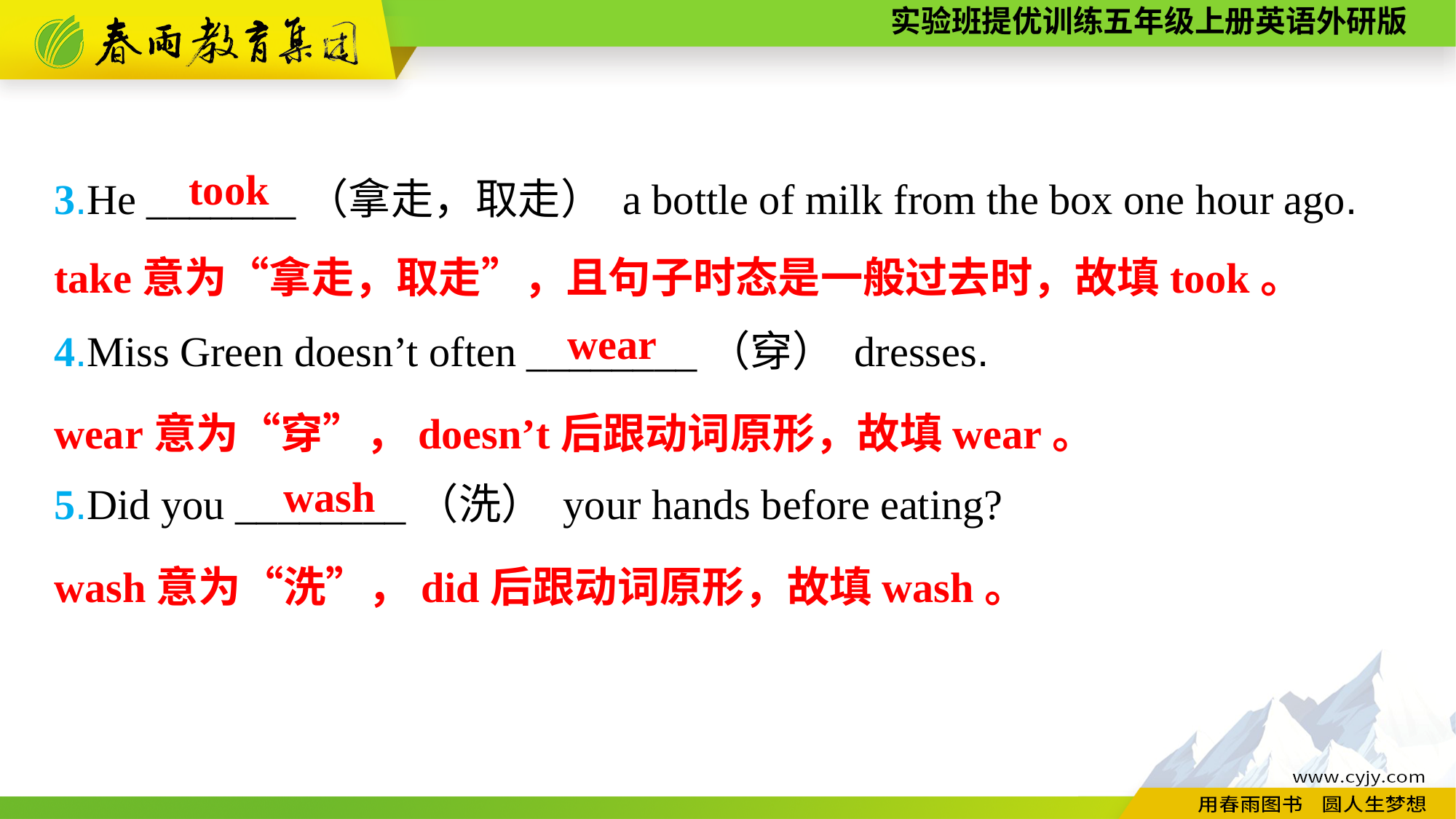

3.He _______（拿走，取走） a bottle of milk from the box one hour ago.

4.Miss Green doesn’t often ________（穿） dresses.

5.Did you ________（洗） your hands before eating?
took
take意为“拿走，取走”，且句子时态是一般过去时，故填took。
wear
wear意为“穿”，doesn’t后跟动词原形，故填wear。
wash
wash意为“洗”，did后跟动词原形，故填wash。